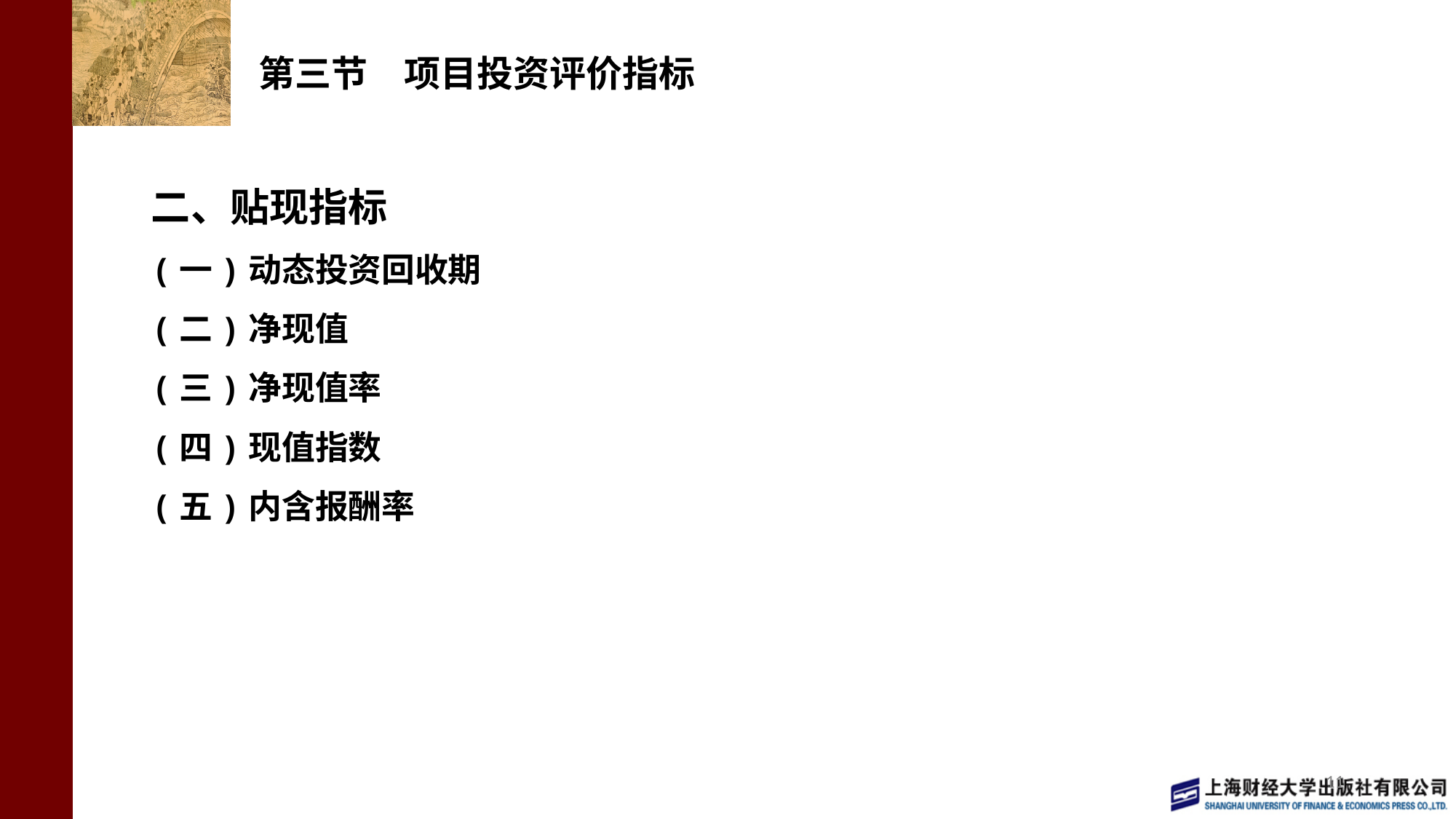

# 第三节　项目投资评价指标
二、贴现指标
(一)动态投资回收期
(二)净现值
(三)净现值率
(四)现值指数
(五)内含报酬率

11